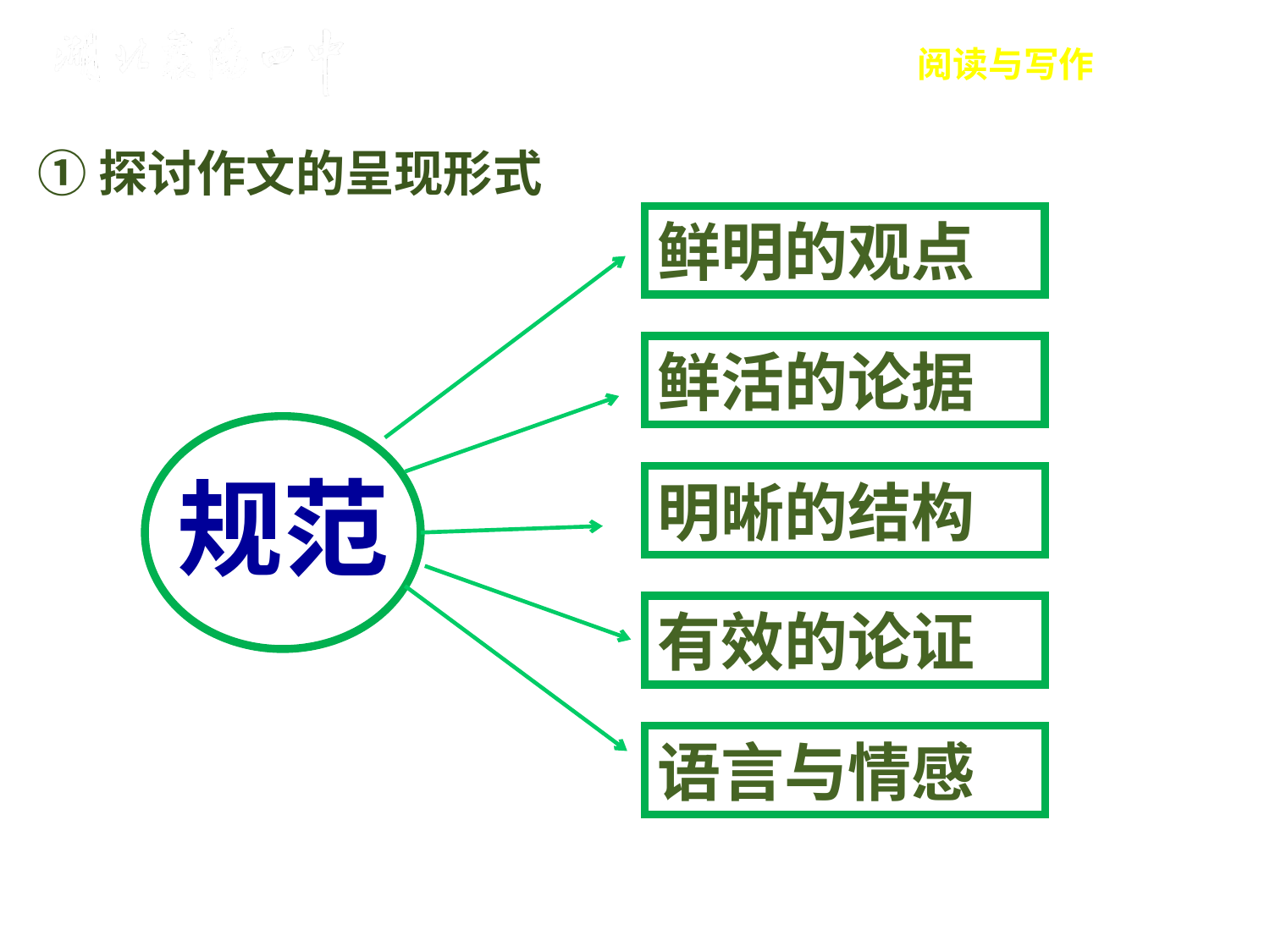

阅读与写作

①探讨作文的呈现形式

鲜明的观点
鲜活的论据

规范
明晰的结构
有效的论证
语言与情感